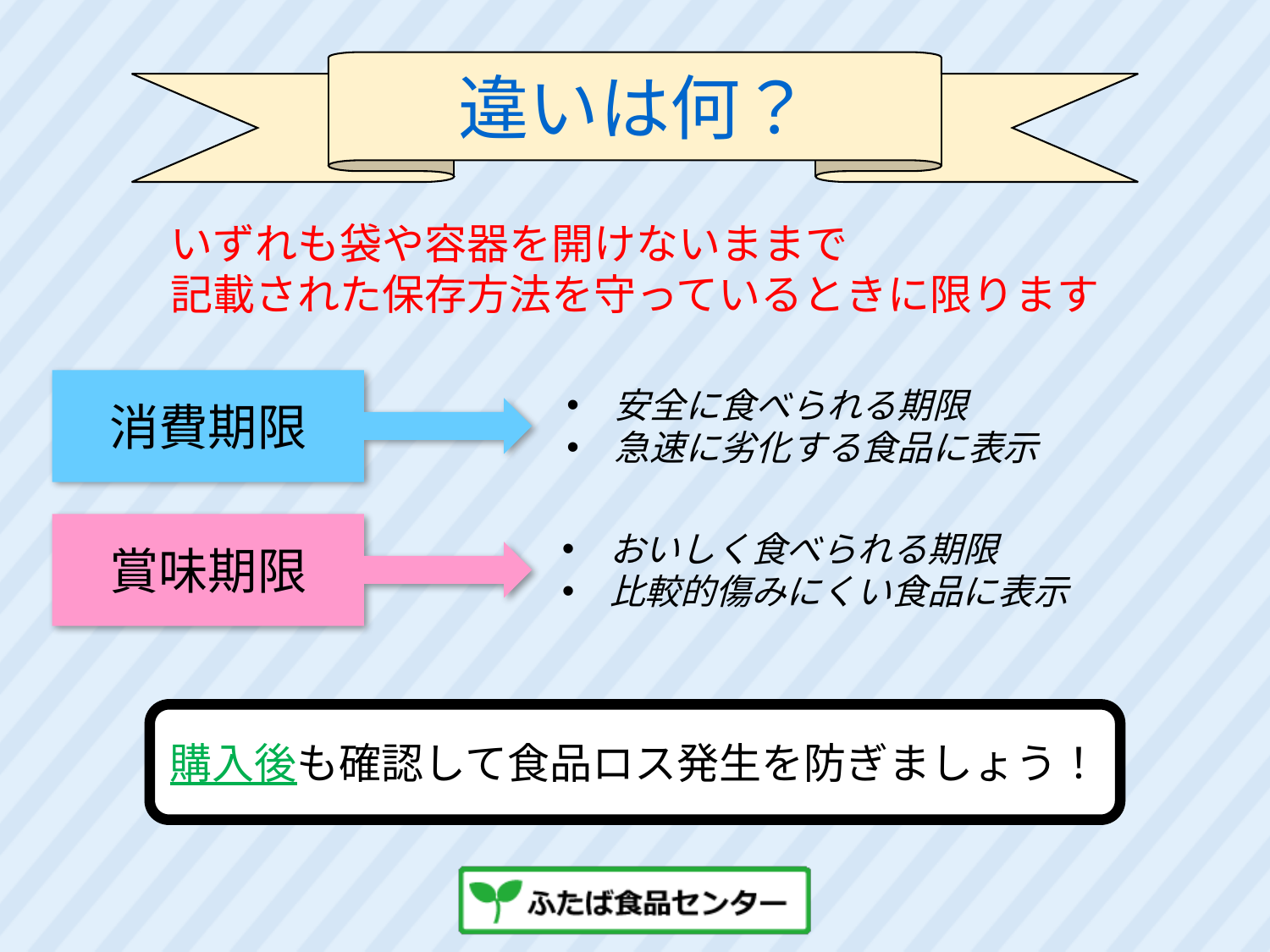

違いは何？
いずれも袋や容器を開けないままで
記載された保存方法を守っているときに限ります
消費期限
安全に食べられる期限
急速に劣化する食品に表示
賞味期限
おいしく食べられる期限
比較的傷みにくい食品に表示
購入後も確認して食品ロス発生を防ぎましょう！